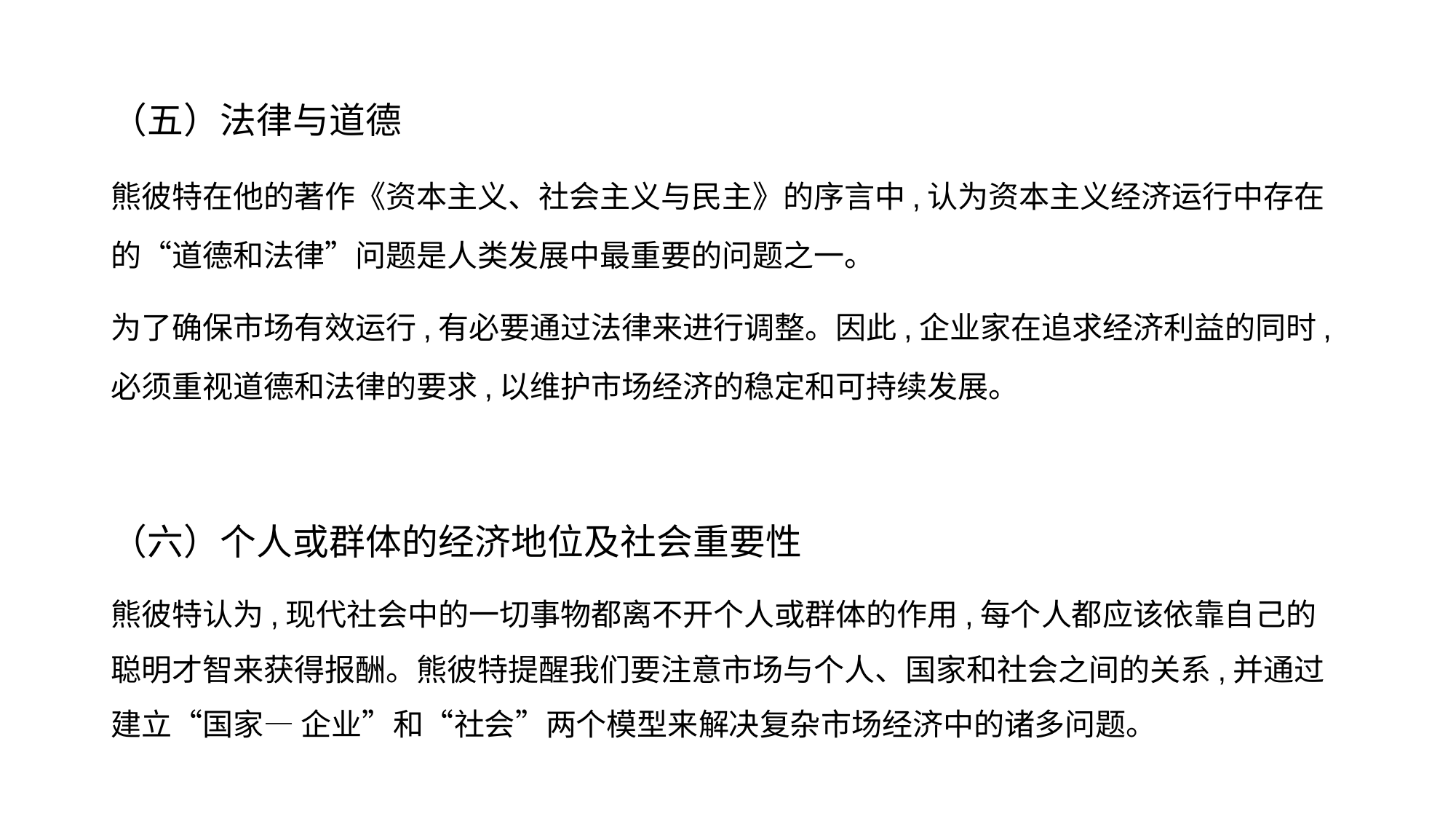

（五）法律与道德
熊彼特在他的著作《资本主义、社会主义与民主》的序言中,认为资本主义经济运行中存在的“道德和法律”问题是人类发展中最重要的问题之一。
为了确保市场有效运行,有必要通过法律来进行调整。因此,企业家在追求经济利益的同时,必须重视道德和法律的要求,以维护市场经济的稳定和可持续发展。

（六）个人或群体的经济地位及社会重要性
熊彼特认为,现代社会中的一切事物都离不开个人或群体的作用,每个人都应该依靠自己的聪明才智来获得报酬。熊彼特提醒我们要注意市场与个人、国家和社会之间的关系,并通过建立“国家— 企业”和“社会”两个模型来解决复杂市场经济中的诸多问题。